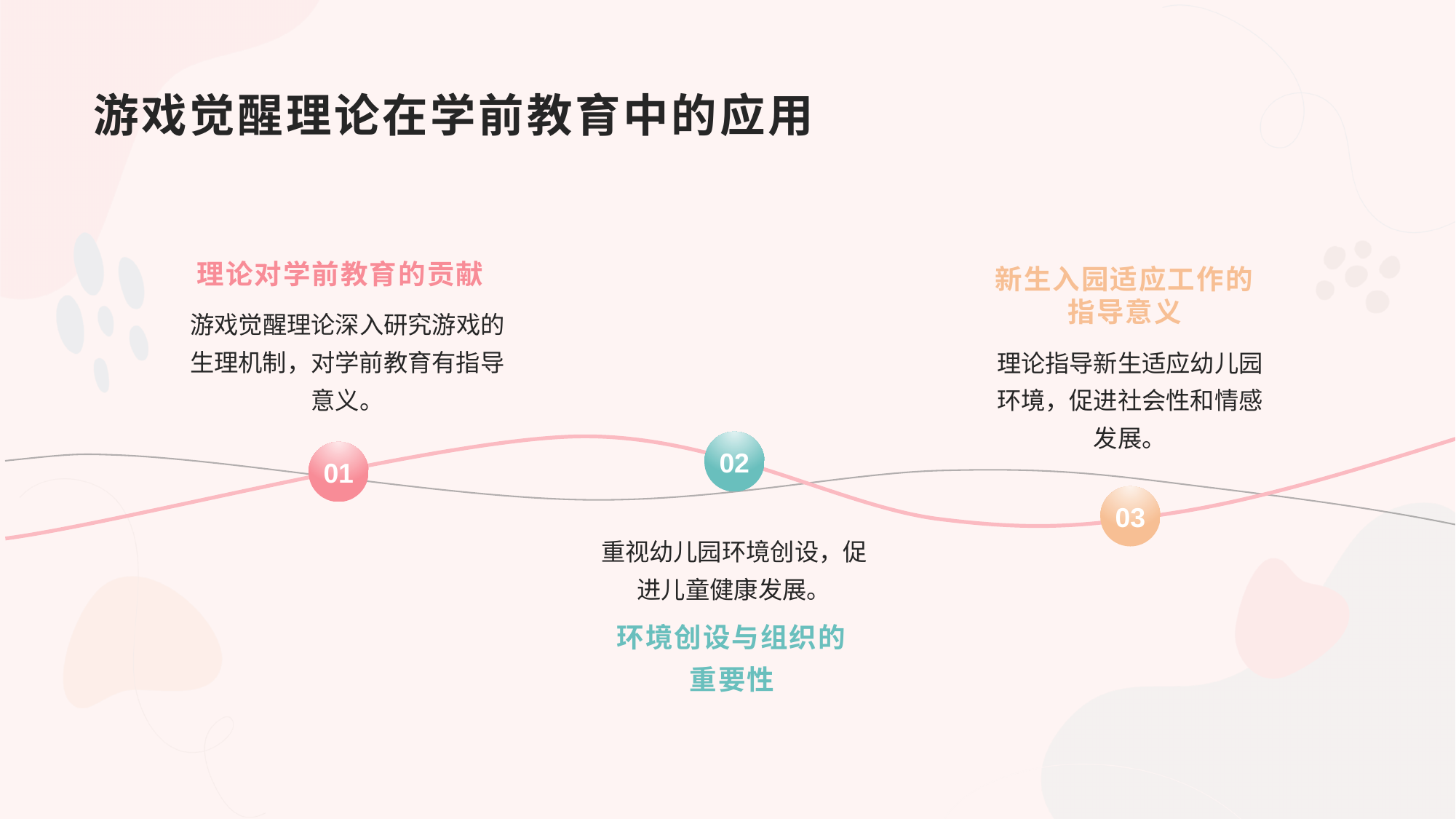

# 游戏觉醒理论在学前教育中的应用
理论对学前教育的贡献
新生入园适应工作的指导意义
游戏觉醒理论深入研究游戏的生理机制，对学前教育有指导意义。
理论指导新生适应幼儿园环境，促进社会性和情感发展。

02
01

03
重视幼儿园环境创设，促进儿童健康发展。
环境创设与组织的重要性